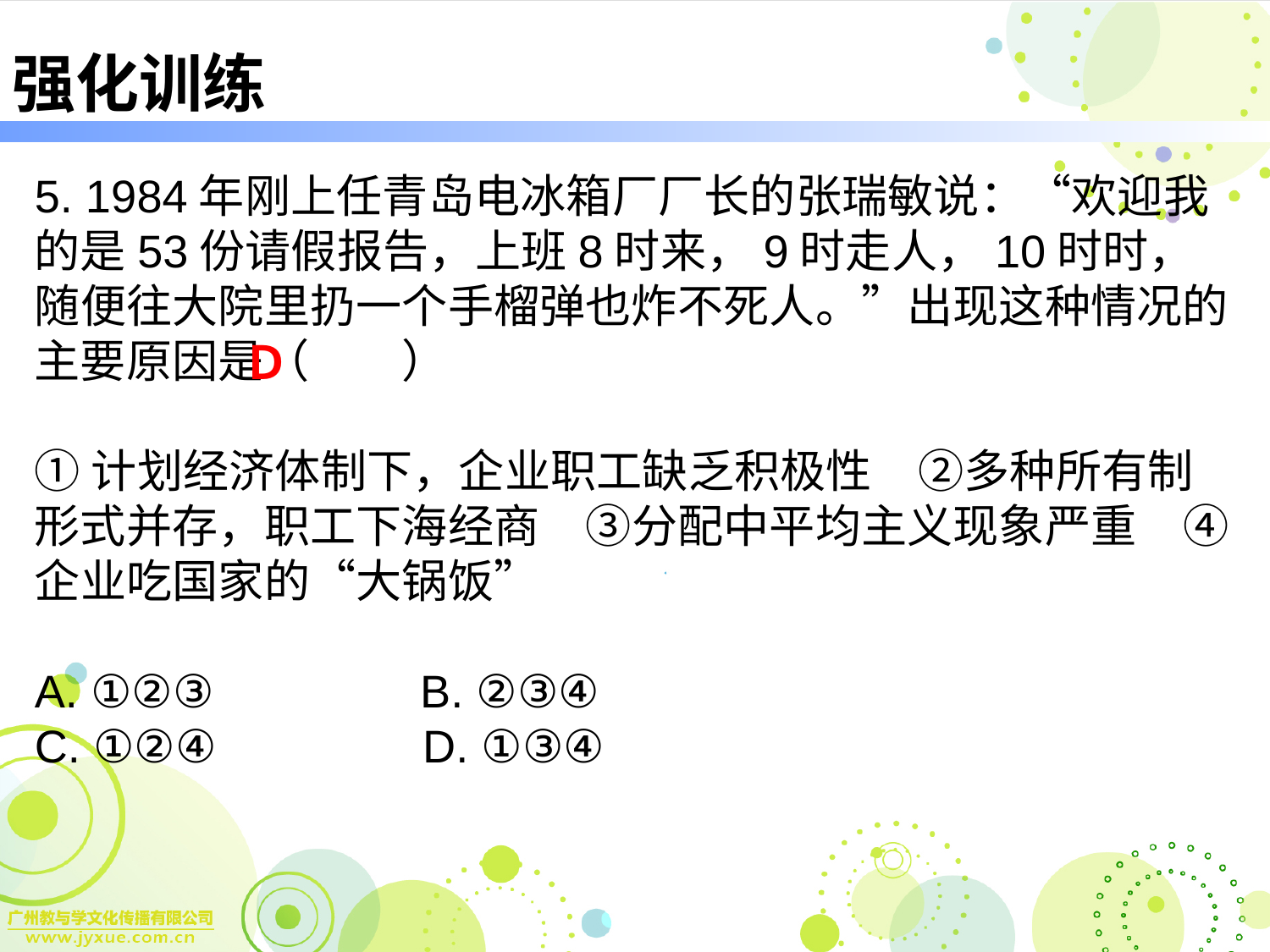

# 强化训练

5. 1984年刚上任青岛电冰箱厂厂长的张瑞敏说：“欢迎我的是53份请假报告，上班8时来，9时走人，10时时，随便往大院里扔一个手榴弹也炸不死人。”出现这种情况的主要原因是（　　）

①计划经济体制下，企业职工缺乏积极性　②多种所有制形式并存，职工下海经商　③分配中平均主义现象严重　④企业吃国家的“大锅饭”

A. ①②③　　　　B. ②③④
C. ①②④　　　　D. ①③④
Ｄ